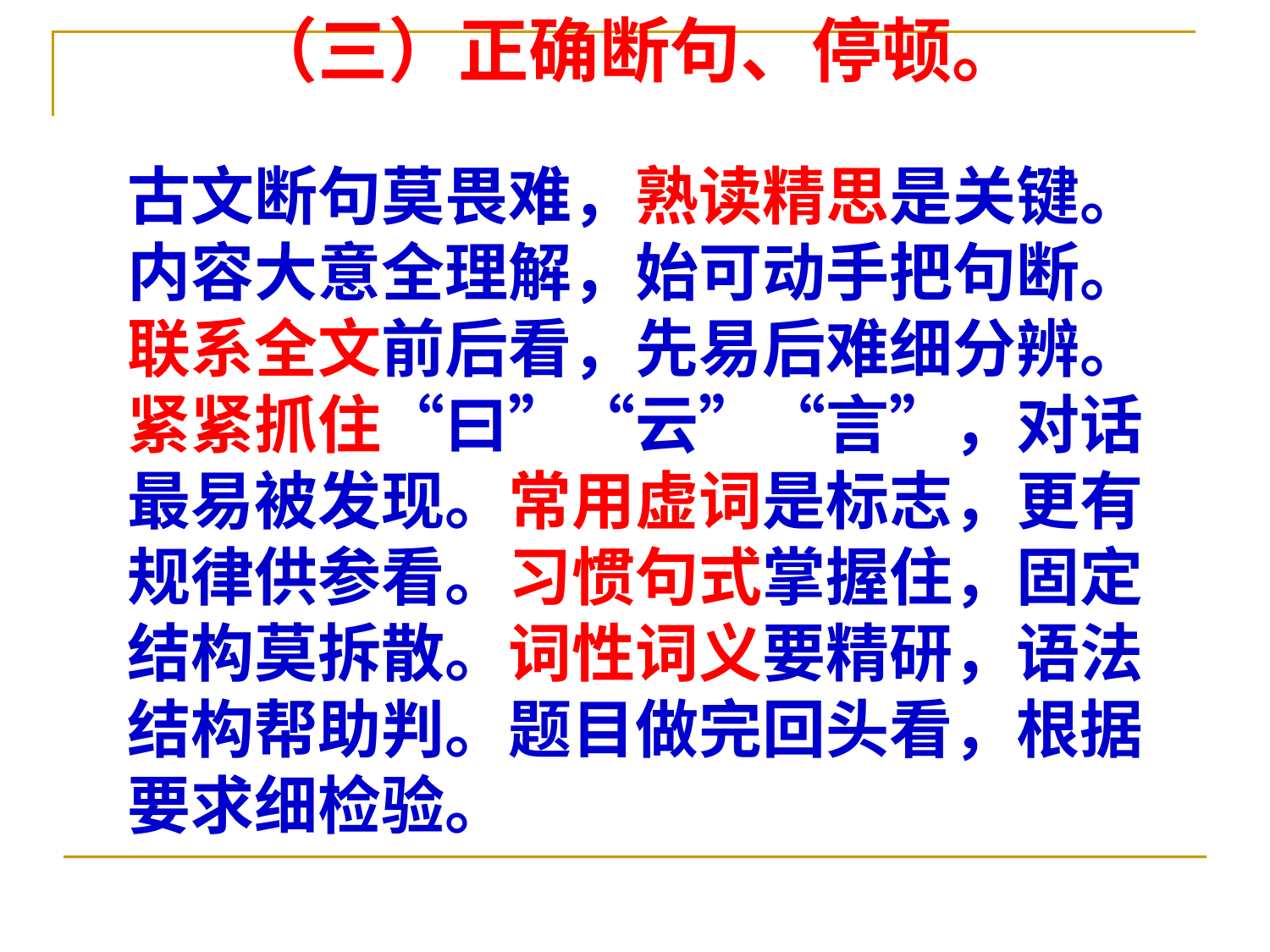

（三）正确断句、停顿。
# 古文断句莫畏难，熟读精思是关键。内容大意全理解，始可动手把句断。联系全文前后看，先易后难细分辨。紧紧抓住“曰”“云”“言”，对话最易被发现。常用虚词是标志，更有规律供参看。习惯句式掌握住，固定结构莫拆散。词性词义要精研，语法结构帮助判。题目做完回头看，根据要求细检验。